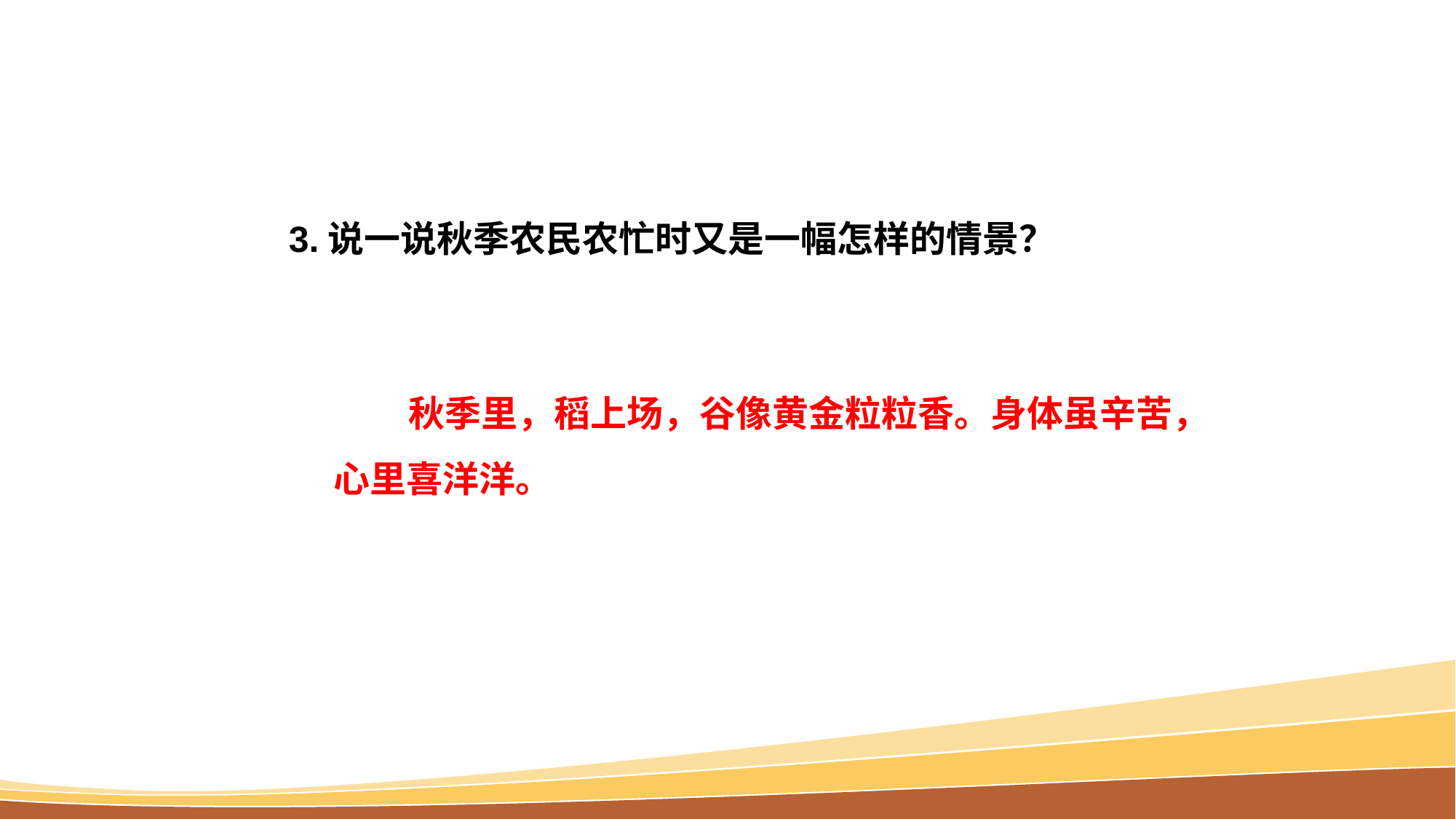

3.说一说秋季农民农忙时又是一幅怎样的情景？
秋季里，稻上场，谷像黄金粒粒香。身体虽辛苦，心里喜洋洋。